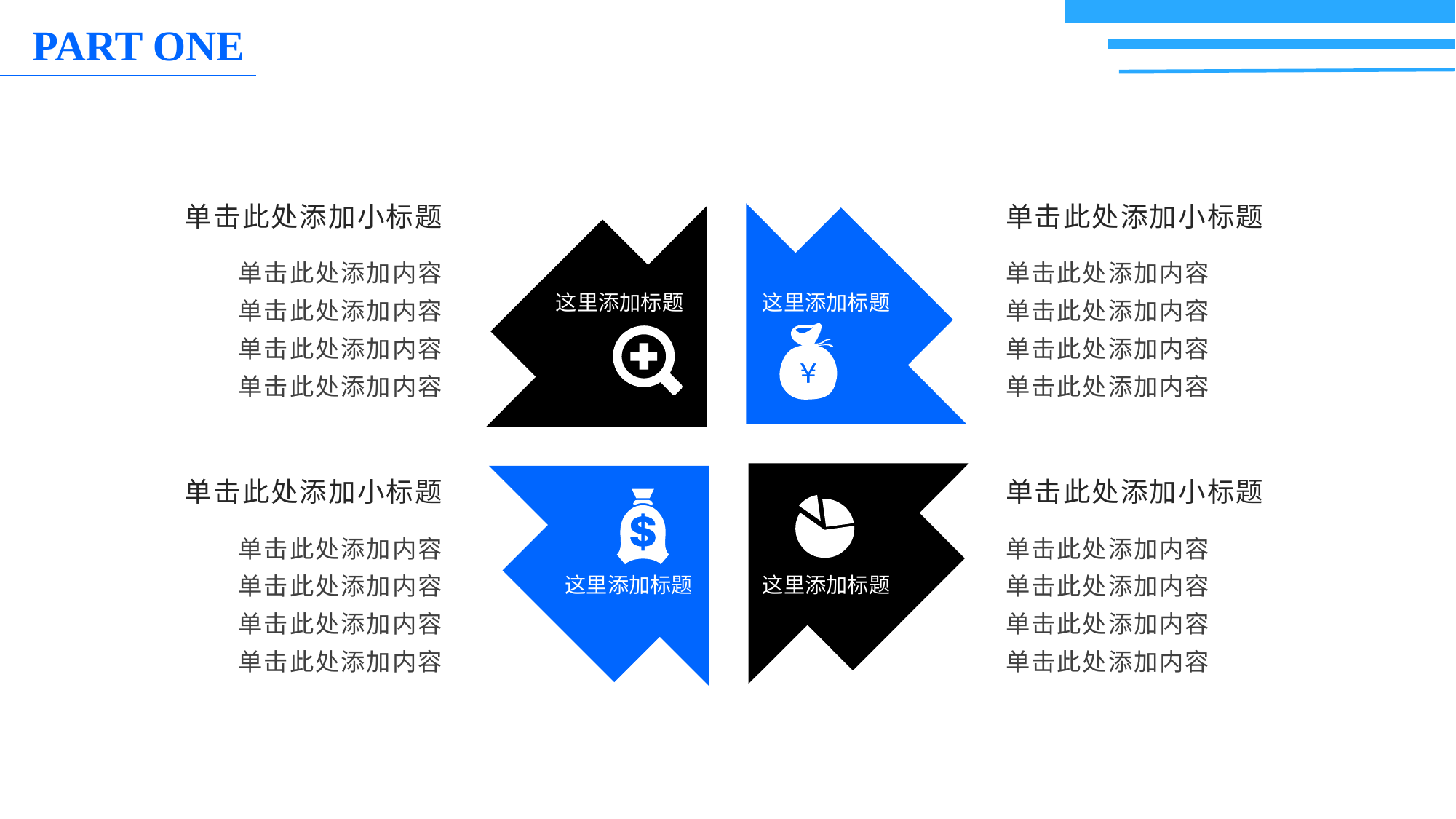

单击此处添加小标题
单击此处添加小标题

这里添加标题
这里添加标题

这里添加标题
这里添加标题
单击此处添加内容
单击此处添加内容
单击此处添加内容
单击此处添加内容
单击此处添加内容
单击此处添加内容
单击此处添加内容
单击此处添加内容
单击此处添加小标题
单击此处添加小标题
单击此处添加内容
单击此处添加内容
单击此处添加内容
单击此处添加内容
单击此处添加内容
单击此处添加内容
单击此处添加内容
单击此处添加内容